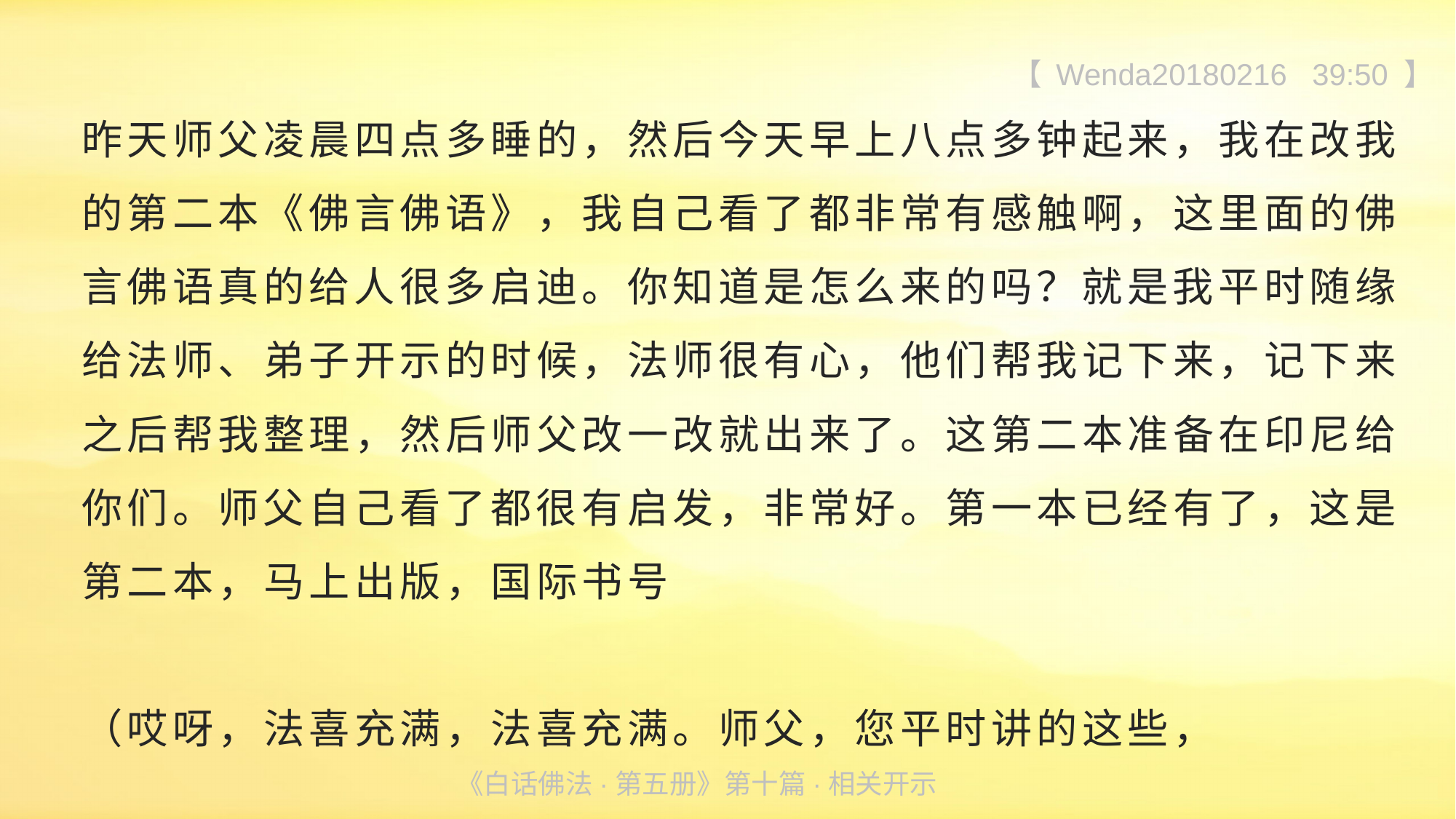

【 Wenda20180216   39:50 】
昨天师父凌晨四点多睡的，然后今天早上八点多钟起来，我在改我的第二本《佛言佛语》，我自己看了都非常有感触啊，这里面的佛言佛语真的给人很多启迪。你知道是怎么来的吗？就是我平时随缘给法师、弟子开示的时候，法师很有心，他们帮我记下来，记下来之后帮我整理，然后师父改一改就出来了。这第二本准备在印尼给你们。师父自己看了都很有启发，非常好。第一本已经有了，这是第二本，马上出版，国际书号

（哎呀，法喜充满，法喜充满。师父，您平时讲的这些，
《白话佛法·第五册》第十篇·相关开示